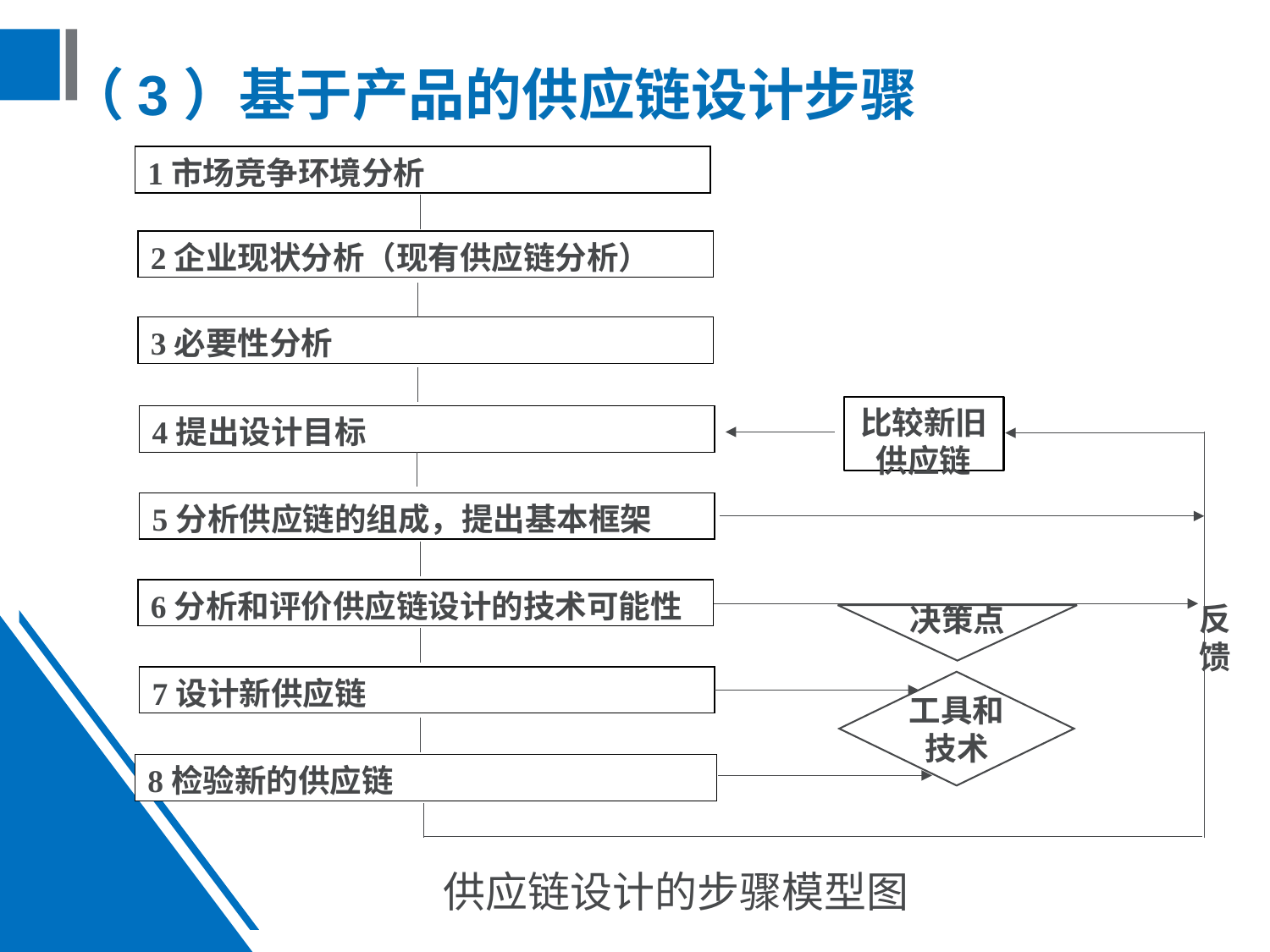

（3）基于产品的供应链设计步骤

1市场竞争环境分析
2企业现状分析（现有供应链分析）
3必要性分析
比较新旧供应链
4提出设计目标
5分析供应链的组成，提出基本框架
6分析和评价供应链设计的技术可能性
反馈
决策点
7设计新供应链
工具和技术
8检验新的供应链
供应链设计的步骤模型图